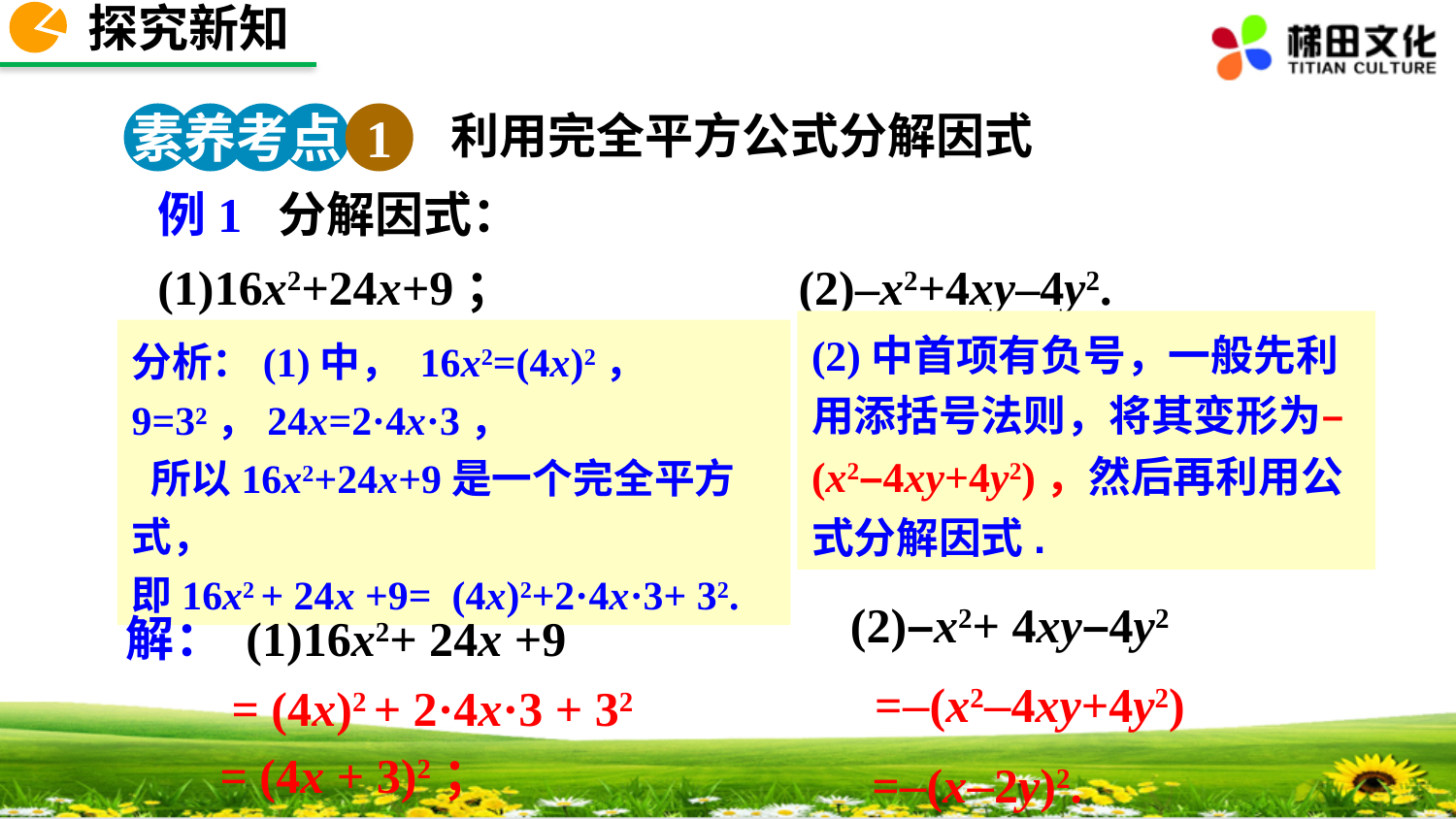

探究新知

利用完全平方公式分解因式
素养考点 1

例1  分解因式：
(1)16x2+24x+9；                         (2)–x2+4xy–4y2.
(2)中首项有负号，一般先利用添括号法则，将其变形为–(x2–4xy+4y2)，然后再利用公式分解因式.
分析：(1)中， 16x2=(4x)2， 9=3²，24x=2·4x·3，
 所以16x2+24x+9是一个完全平方式，
即16x2 + 24x +9=  (4x)2+2·4x·3+ 32.
解： (1)16x2+ 24x +9
  (2)–x2+ 4xy–4y2
= (4x)2 + 2·4x·3 + 32
   =–(x2–4xy+4y2)
 = (4x + 3)2；
   =–(x–2y)2.